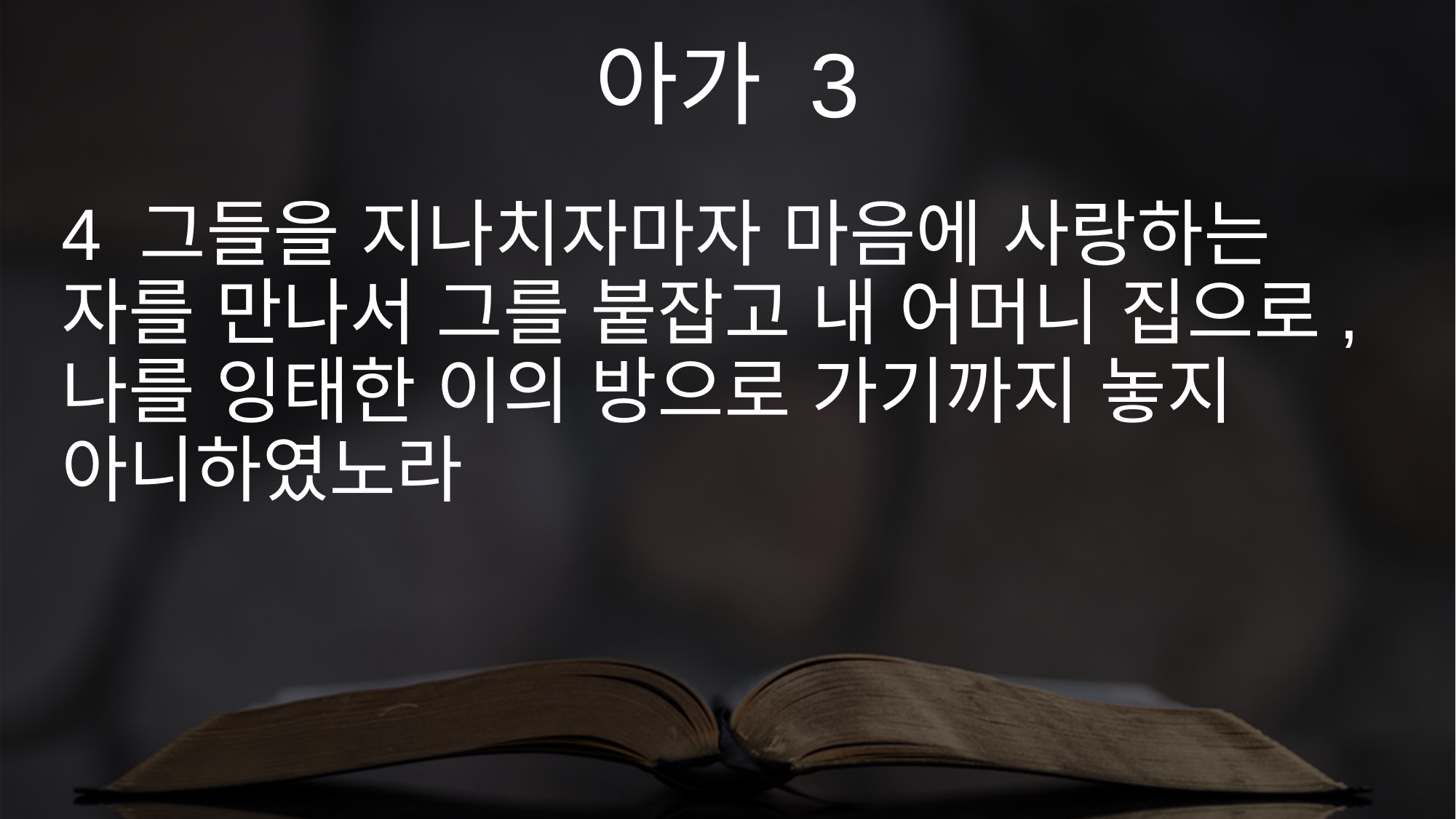

아가 3
4 그들을 지나치자마자 마음에 사랑하는 자를 만나서 그를 붙잡고 내 어머니 집으로, 나를 잉태한 이의 방으로 가기까지 놓지 아니하였노라